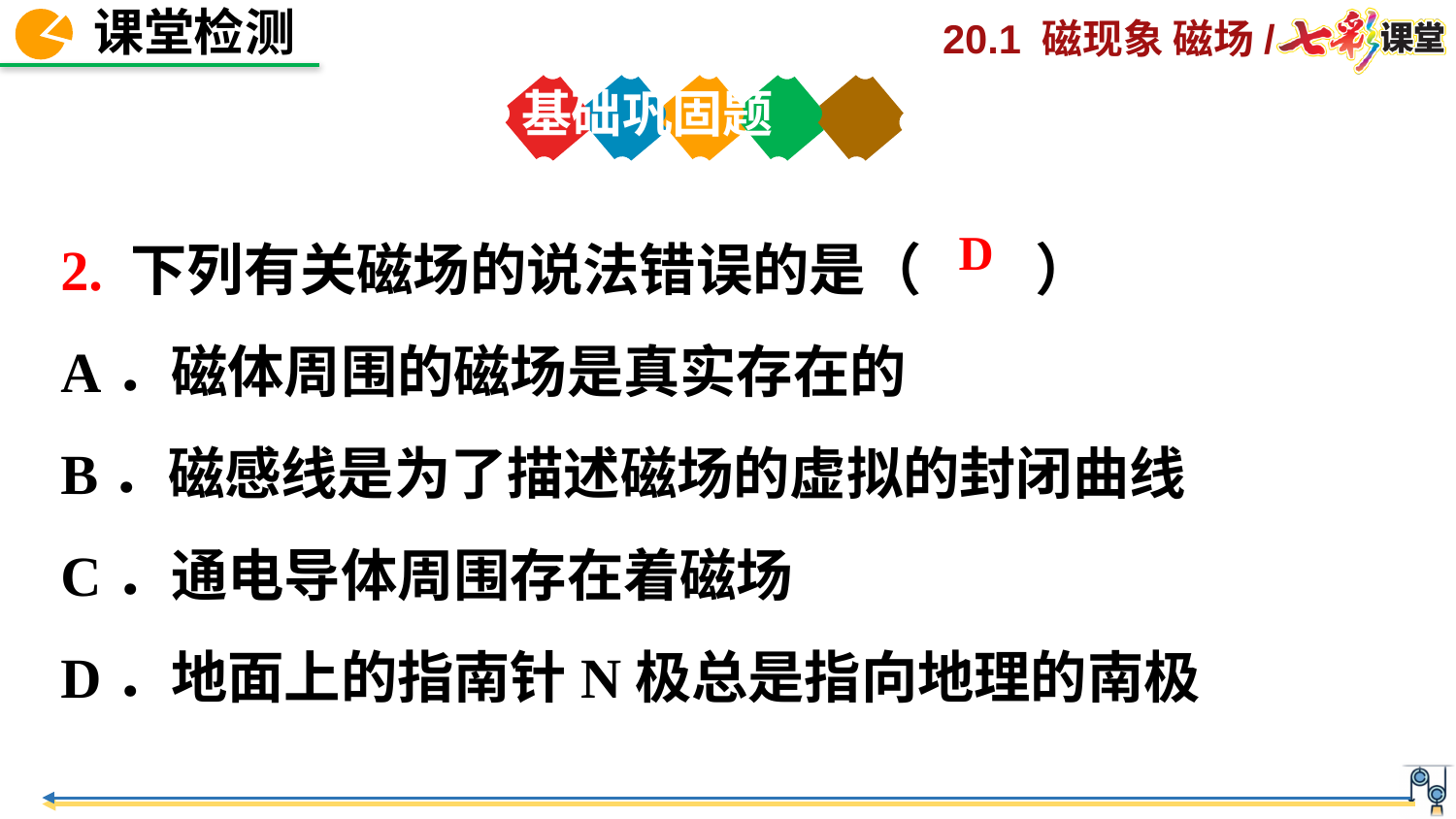

基础巩固题

2. 下列有关磁场的说法错误的是（　　）
A．磁体周围的磁场是真实存在的
B．磁感线是为了描述磁场的虚拟的封闭曲线
C．通电导体周围存在着磁场
D．地面上的指南针N极总是指向地理的南极
D